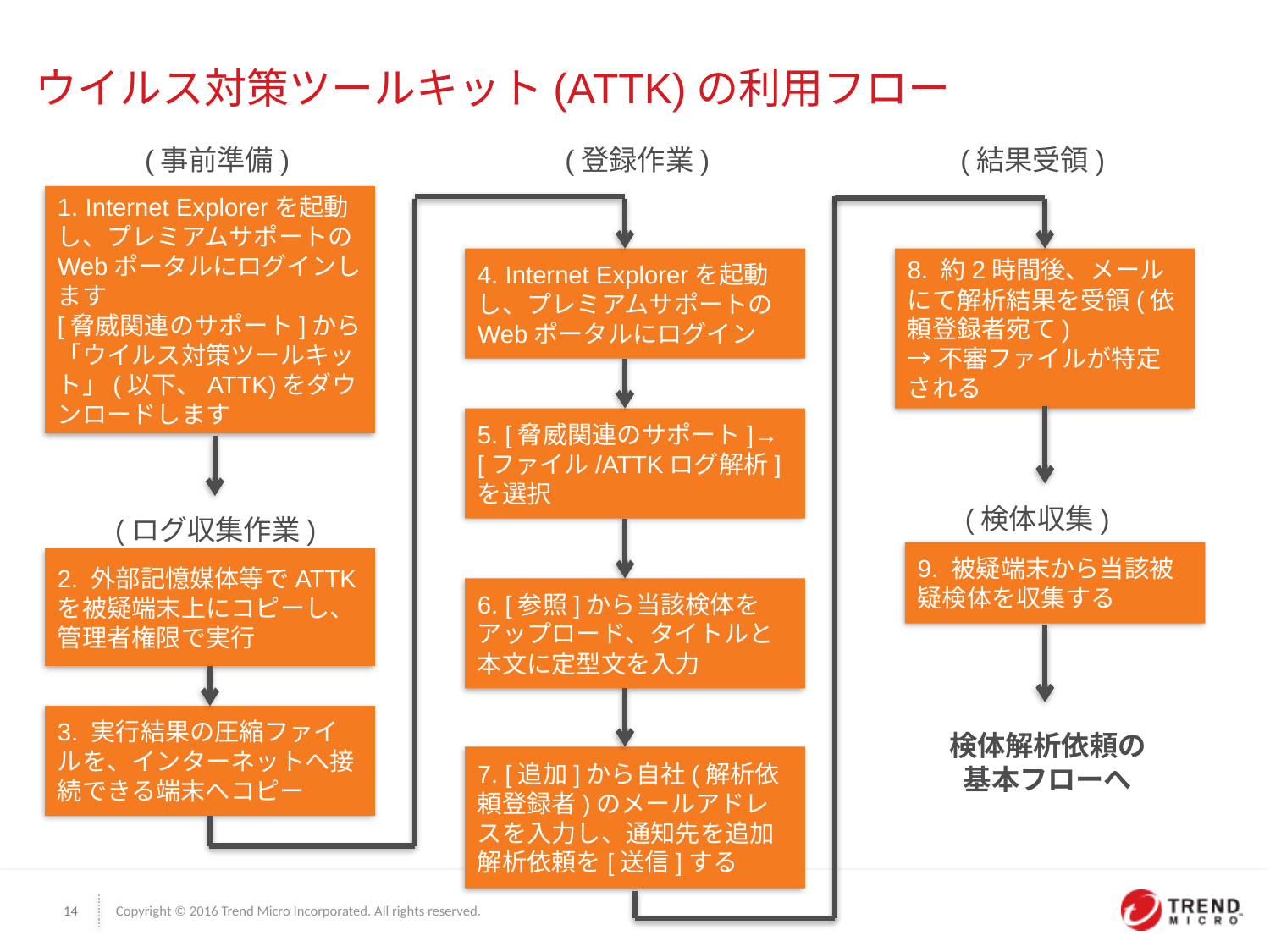

# ウイルス対策ツールキット(ATTK)の利用フロー
(事前準備)
(登録作業)
(結果受領)
1. Internet Explorerを起動し、プレミアムサポートのWebポータルにログインします
[脅威関連のサポート]から「ウイルス対策ツールキット」(以下、ATTK)をダウンロードします
4. Internet Explorerを起動し、プレミアムサポートのWebポータルにログイン
8. 約2時間後、メールにて解析結果を受領(依頼登録者宛て)
→不審ファイルが特定される
5. [脅威関連のサポート]→
[ファイル/ATTKログ解析]を選択
(検体収集)
(ログ収集作業)
9. 被疑端末から当該被疑検体を収集する
2. 外部記憶媒体等でATTKを被疑端末上にコピーし、管理者権限で実行
6. [参照]から当該検体をアップロード、タイトルと本文に定型文を入力
3. 実行結果の圧縮ファイルを、インターネットへ接続できる端末へコピー
検体解析依頼の
基本フローへ
7. [追加]から自社(解析依頼登録者)のメールアドレスを入力し、通知先を追加
解析依頼を[送信]する